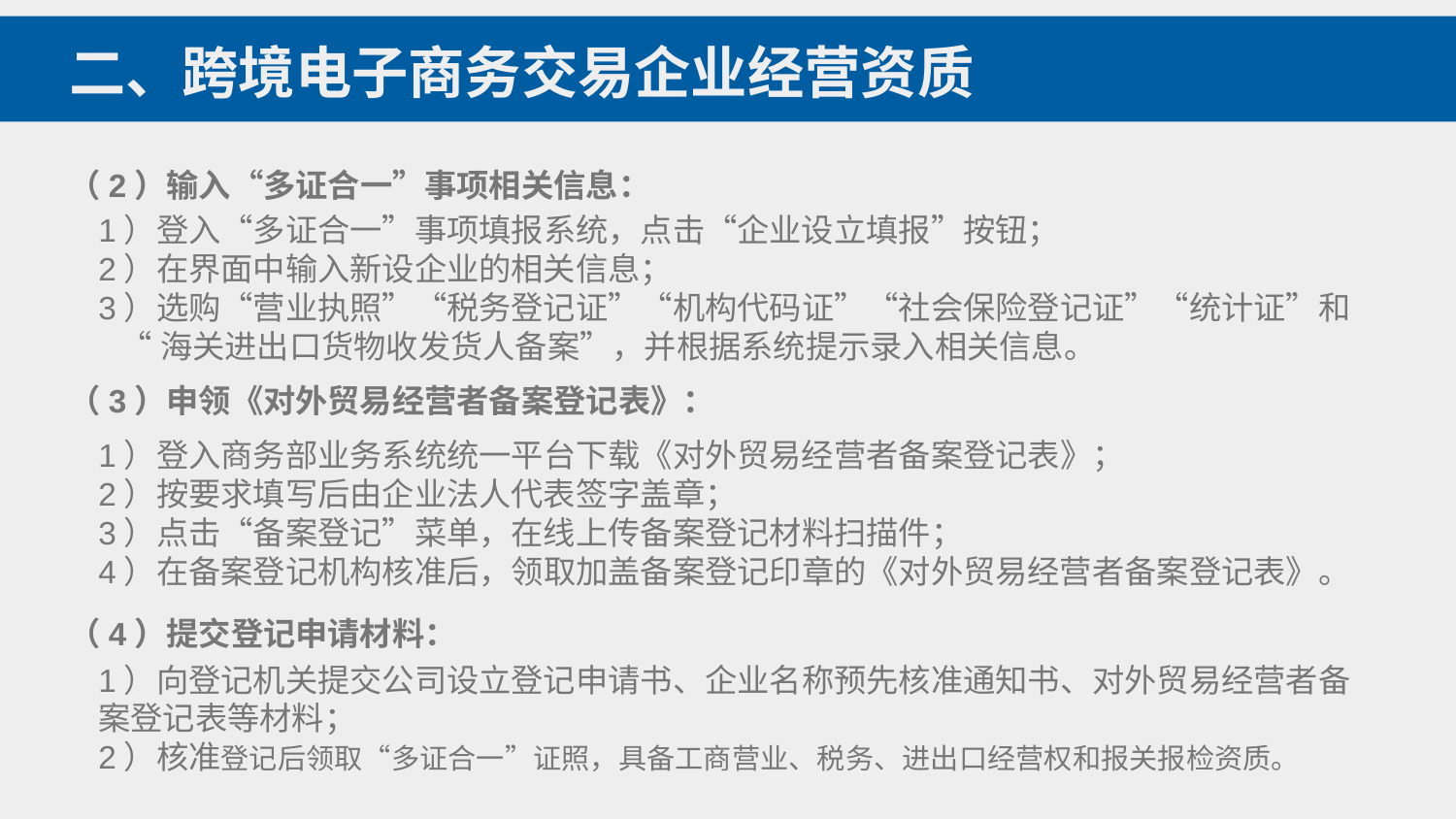

二、跨境电子商务交易企业经营资质
（2）输入“多证合一”事项相关信息：
1）登入“多证合一”事项填报系统，点击“企业设立填报”按钮；
2）在界面中输入新设企业的相关信息；
3）选购“营业执照”“税务登记证”“机构代码证”“社会保险登记证”“统计证”和
   “海关进出口货物收发货人备案”，并根据系统提示录入相关信息。
（3）申领《对外贸易经营者备案登记表》：
1）登入商务部业务系统统一平台下载《对外贸易经营者备案登记表》；
2）按要求填写后由企业法人代表签字盖章；
3）点击“备案登记”菜单，在线上传备案登记材料扫描件；
4）在备案登记机构核准后，领取加盖备案登记印章的《对外贸易经营者备案登记表》。
（4）提交登记申请材料：
1）向登记机关提交公司设立登记申请书、企业名称预先核准通知书、对外贸易经营者备案登记表等材料；
2）核准登记后领取“多证合一”证照，具备工商营业、税务、进出口经营权和报关报检资质。